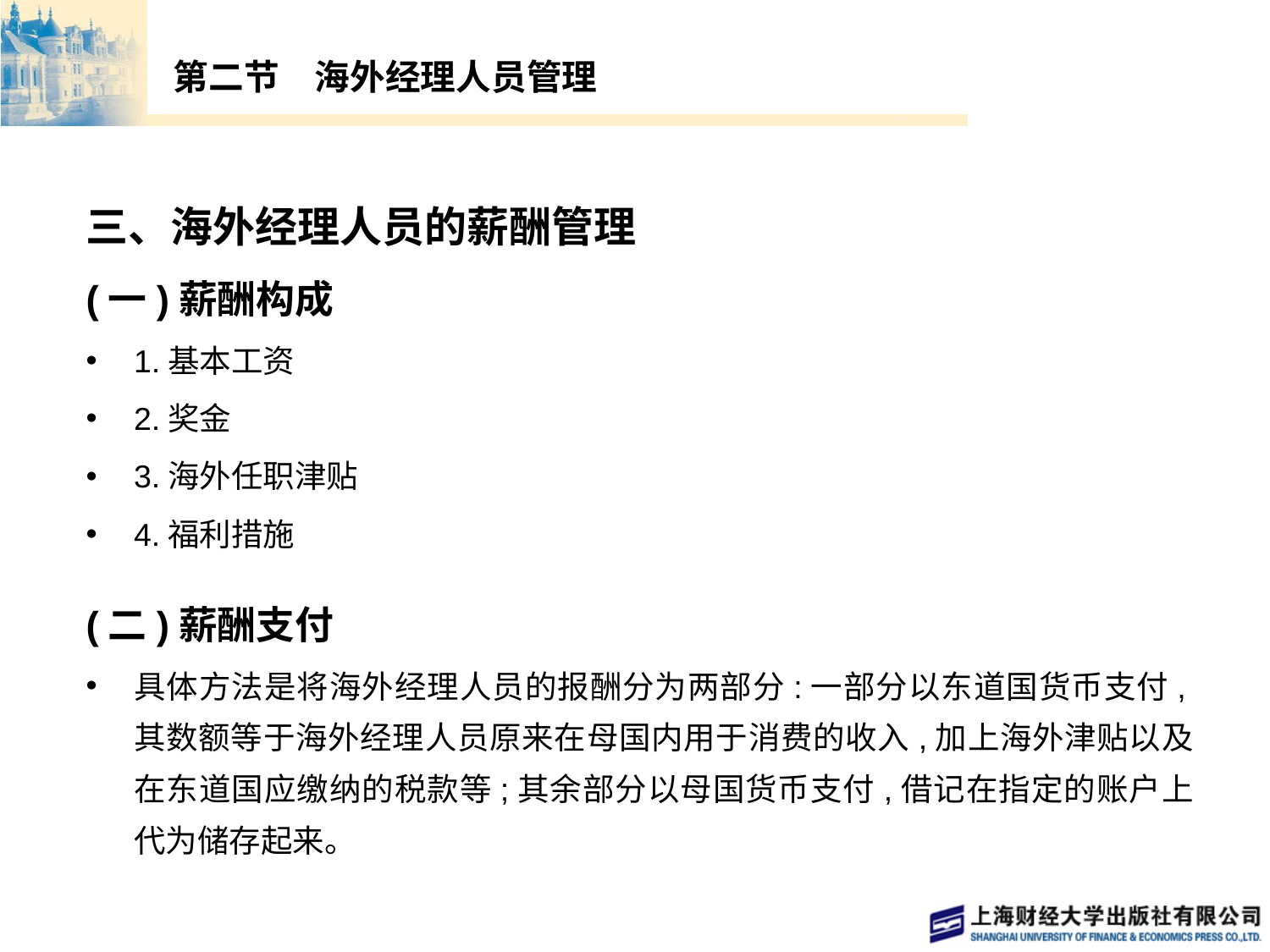

# 第二节　海外经理人员管理
三、海外经理人员的薪酬管理
(一)薪酬构成
1.基本工资
2.奖金
3.海外任职津贴
4.福利措施
(二)薪酬支付
具体方法是将海外经理人员的报酬分为两部分:一部分以东道国货币支付,其数额等于海外经理人员原来在母国内用于消费的收入,加上海外津贴以及在东道国应缴纳的税款等;其余部分以母国货币支付,借记在指定的账户上代为储存起来。